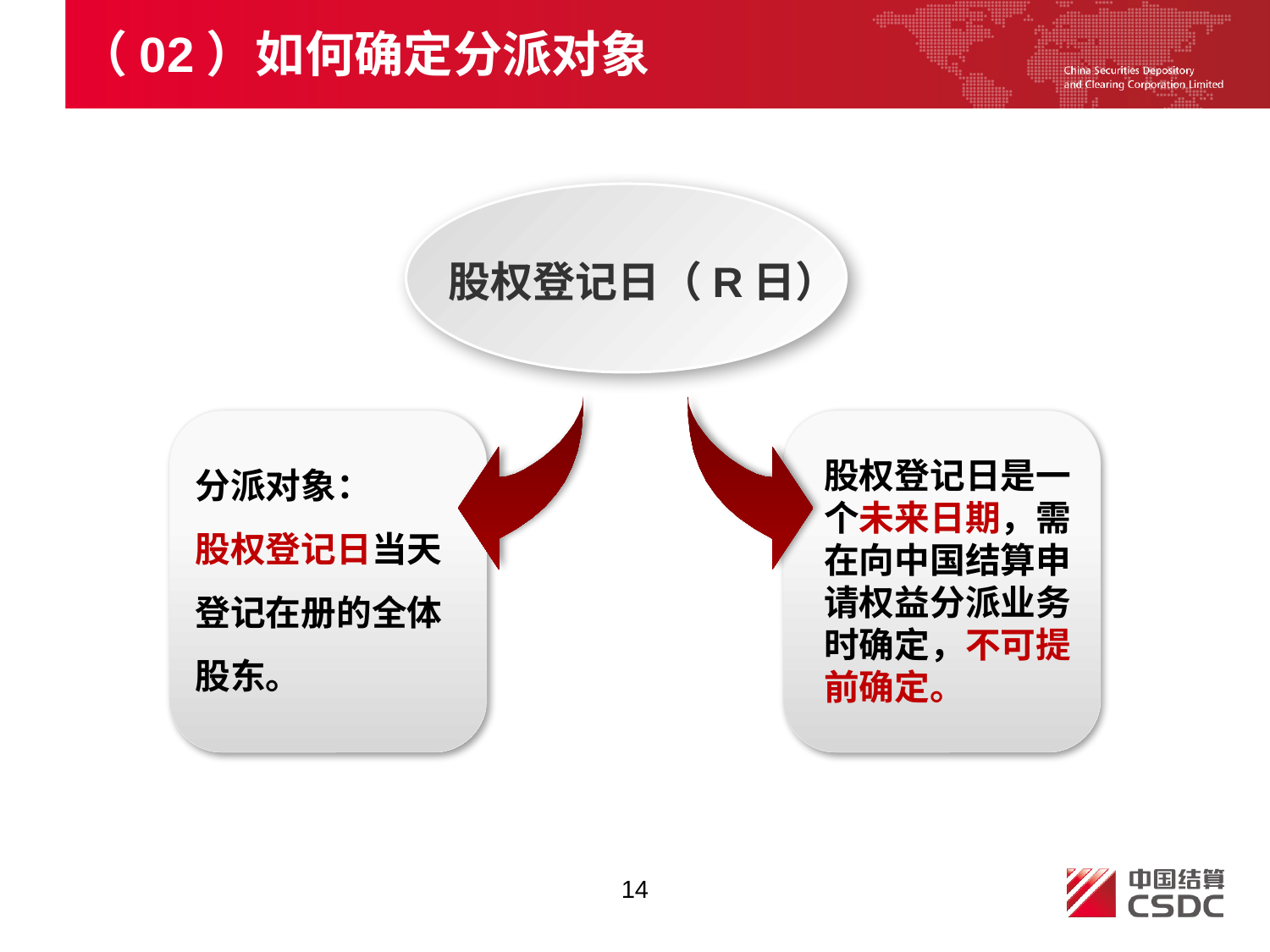

（02）如何确定分派对象

股权登记日（R日）

分派对象：
股权登记日当天登记在册的全体股东。

股权登记日是一个未来日期，需在向中国结算申请权益分派业务时确定，不可提前确定。
14